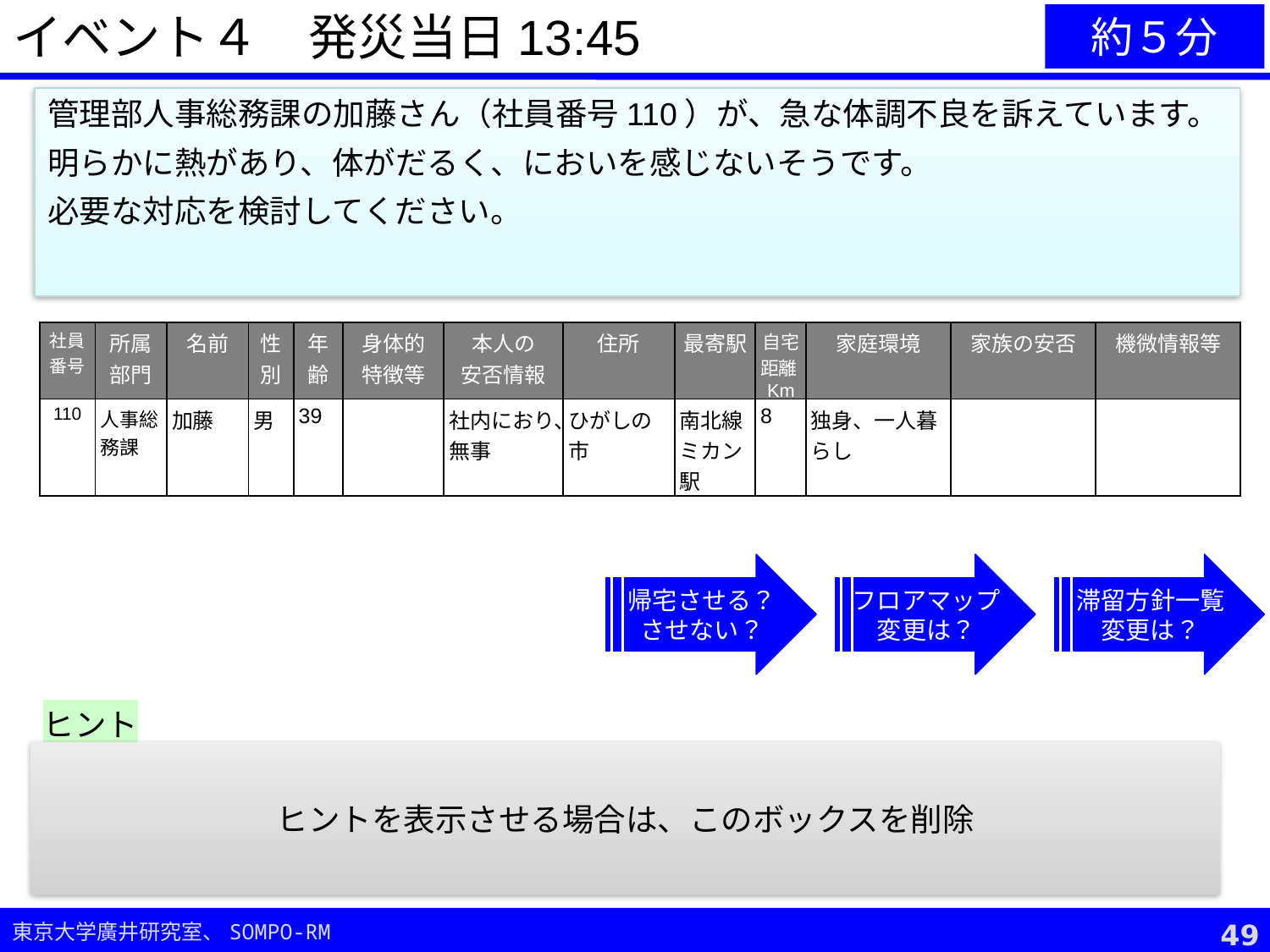

イベント４　発災当日13:45
約５分
管理部人事総務課の加藤さん（社員番号110）が、急な体調不良を訴えています。
明らかに熱があり、体がだるく、においを感じないそうです。
必要な対応を検討してください。
| 社員 番号 | 所属部門 | 名前 | 性別 | 年齢 | 身体的 特徴等 | 本人の 安否情報 | 住所 | 最寄駅 | 自宅距離Km | 家庭環境 | 家族の安否 | 機微情報等 |
| --- | --- | --- | --- | --- | --- | --- | --- | --- | --- | --- | --- | --- |
| 110 | 人事総務課 | 加藤 | 男 | 39 |  | 社内におり、無事 | ひがしの市 | 南北線ミカン駅 | 8 | 独身、一人暮らし |  |  |
帰宅させる？
させない？
フロアマップ
変更は？
滞留方針一覧
変更は？
ヒント
症状からすると、新型コロナウイルス感染の危険性も！？
感染疑い例が出た場合の確認事項や対応手順は準備されていますか？
このような場合に相談可能な公的相談窓口の連絡先を控えていますか？
在館者への周知、健康観察の指示、第三者への感染防止対策も重要。
ヒントを表示させる場合は、このボックスを削除
49